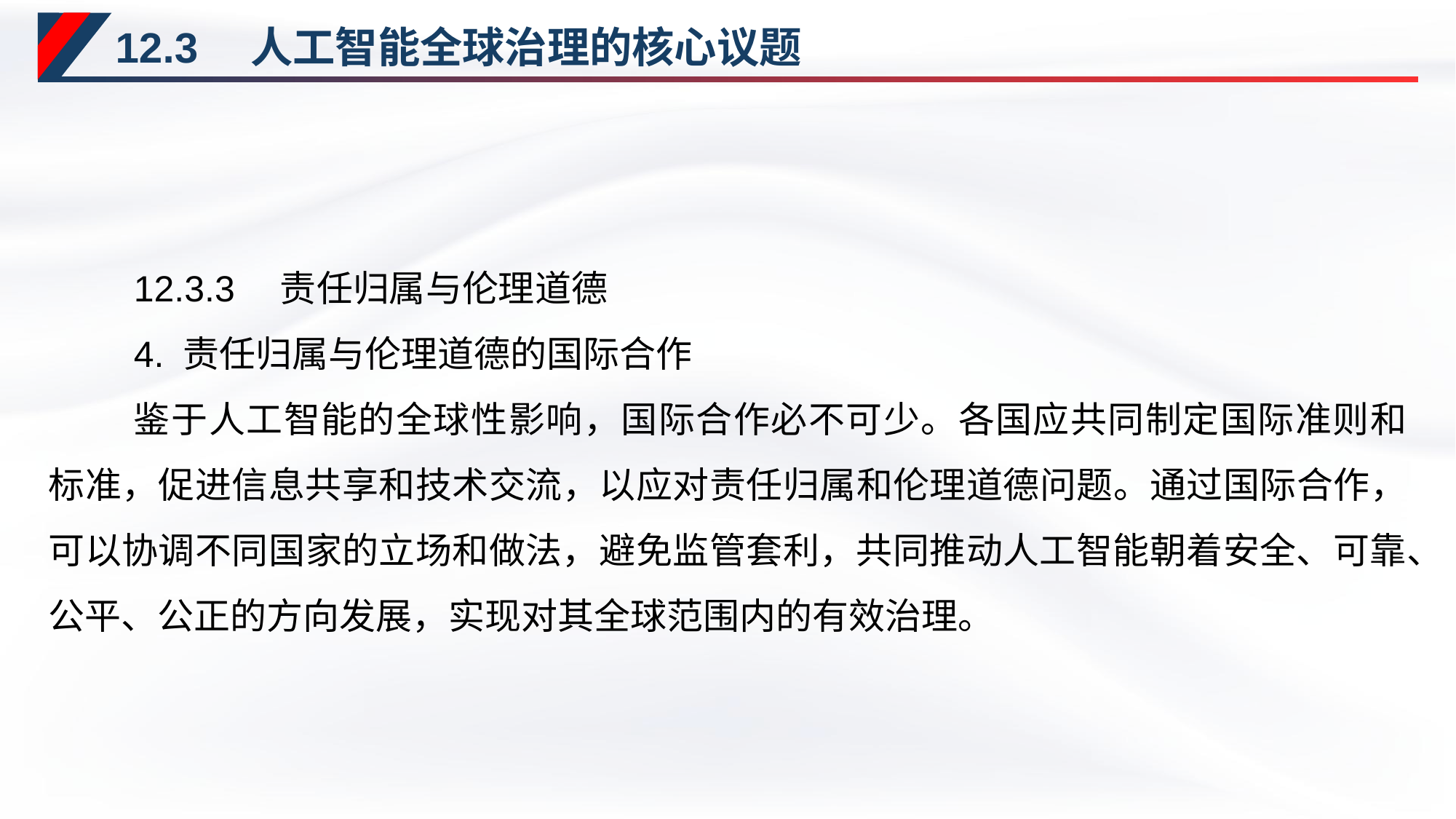

# 12.3　人工智能全球治理的核心议题
12.3.3　责任归属与伦理道德
4. 责任归属与伦理道德的国际合作
鉴于人工智能的全球性影响，国际合作必不可少。各国应共同制定国际准则和标准，促进信息共享和技术交流，以应对责任归属和伦理道德问题。通过国际合作，可以协调不同国家的立场和做法，避免监管套利，共同推动人工智能朝着安全、可靠、公平、公正的方向发展，实现对其全球范围内的有效治理。